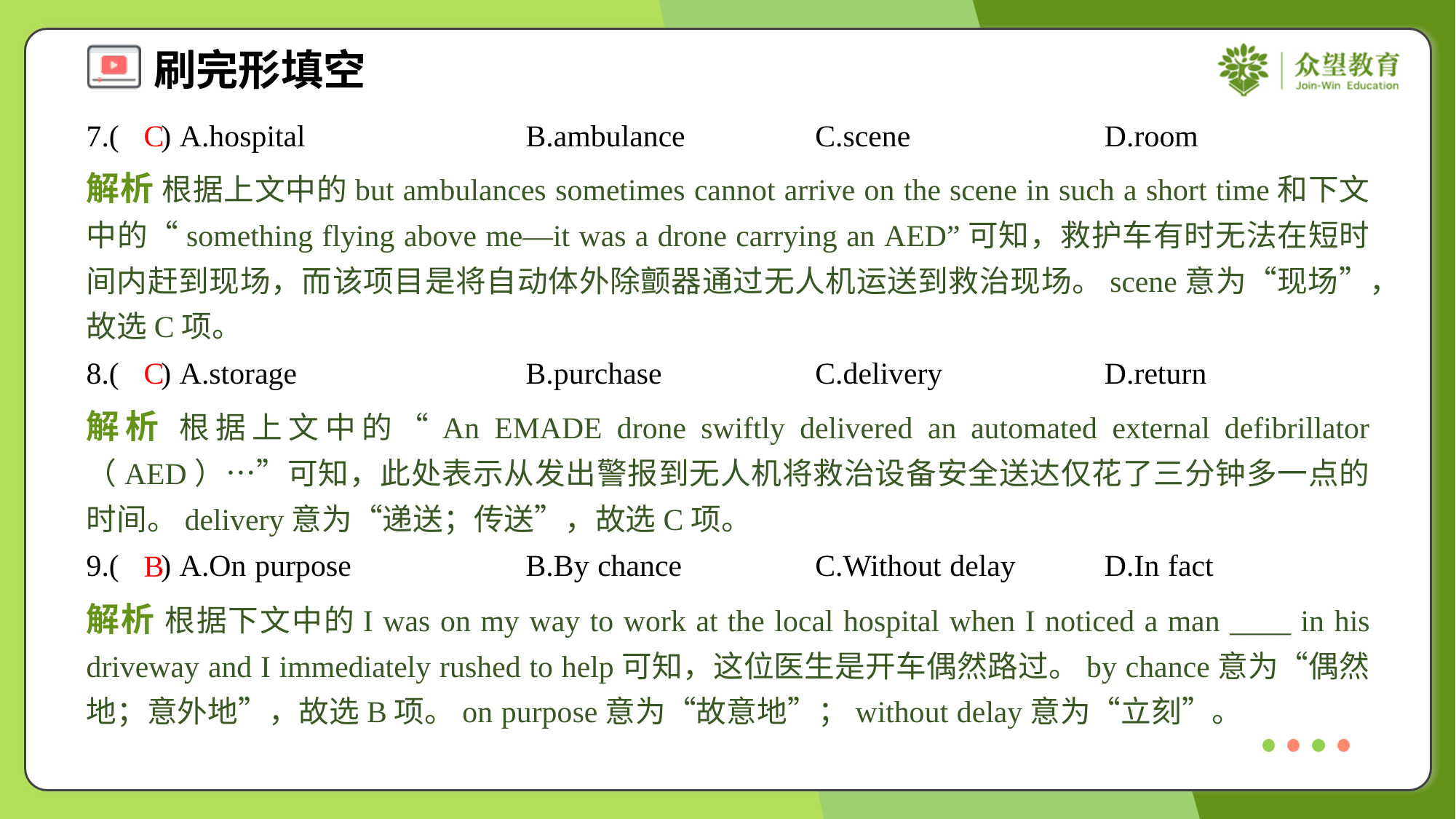

7.(     ) A.hospital	B.ambulance	C.scene	D.room
C
解析 根据上文中的but ambulances sometimes cannot arrive on the scene in such a short time和下文中的“something flying above me—it was a drone carrying an AED”可知，救护车有时无法在短时间内赶到现场，而该项目是将自动体外除颤器通过无人机运送到救治现场。scene意为“现场”，故选C项。
8.(     ) A.storage	B.purchase	C.delivery	D.return
C
解析 根据上文中的“An EMADE drone swiftly delivered an automated external defibrillator （AED）…”可知，此处表示从发出警报到无人机将救治设备安全送达仅花了三分钟多一点的时间。delivery意为“递送；传送”，故选C项。
9.(     ) A.On purpose	B.By chance	C.Without delay	D.In fact
B
解析 根据下文中的I was on my way to work at the local hospital when I noticed a man ____ in his driveway and I immediately rushed to help可知，这位医生是开车偶然路过。by chance意为“偶然地；意外地”，故选B项。on purpose意为“故意地”；without delay意为“立刻”。